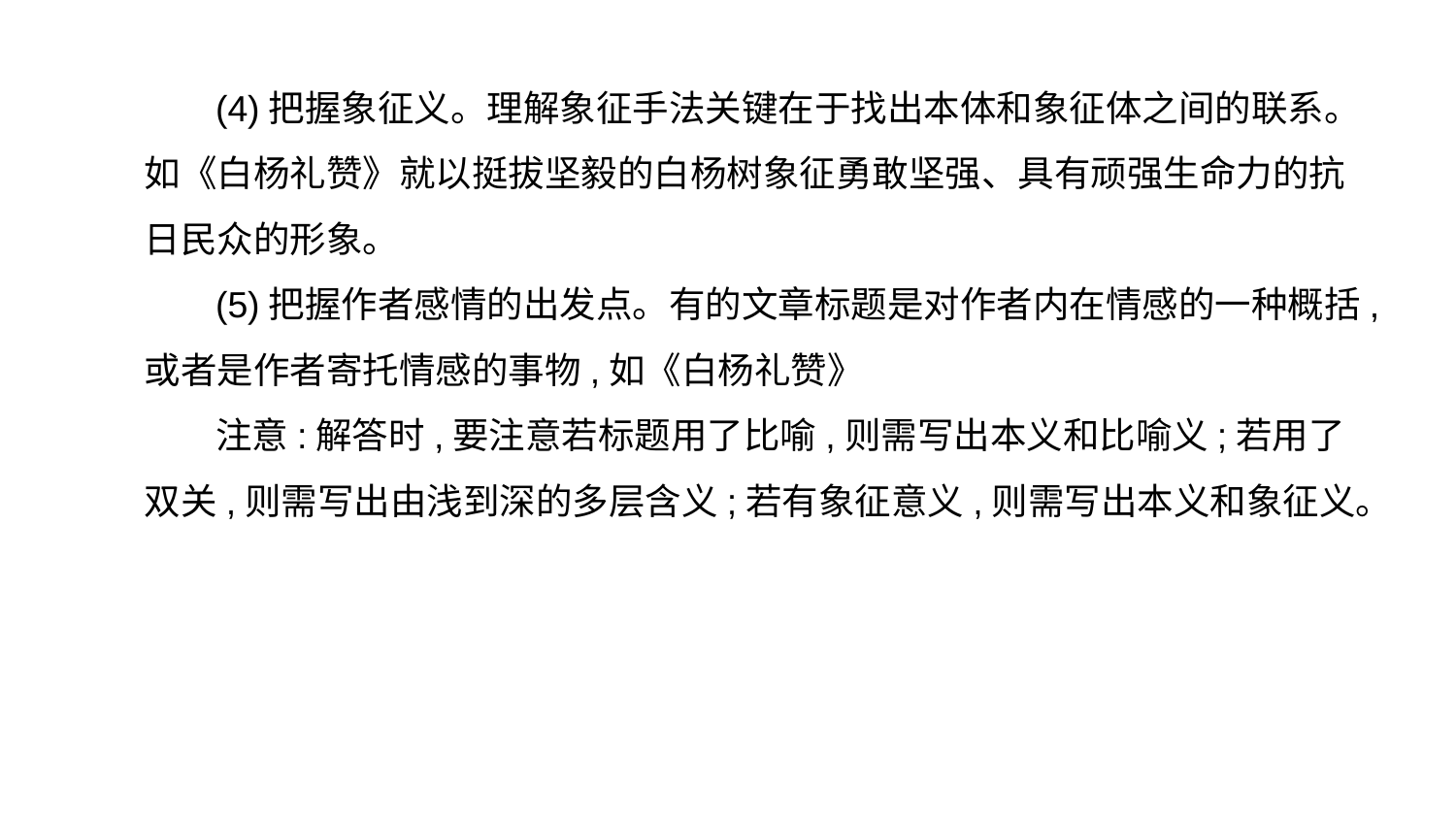

(4)把握象征义。理解象征手法关键在于找出本体和象征体之间的联系。如《白杨礼赞》就以挺拔坚毅的白杨树象征勇敢坚强、具有顽强生命力的抗日民众的形象。
(5)把握作者感情的出发点。有的文章标题是对作者内在情感的一种概括,或者是作者寄托情感的事物,如《白杨礼赞》
注意:解答时,要注意若标题用了比喻,则需写出本义和比喻义;若用了双关,则需写出由浅到深的多层含义;若有象征意义,则需写出本义和象征义。